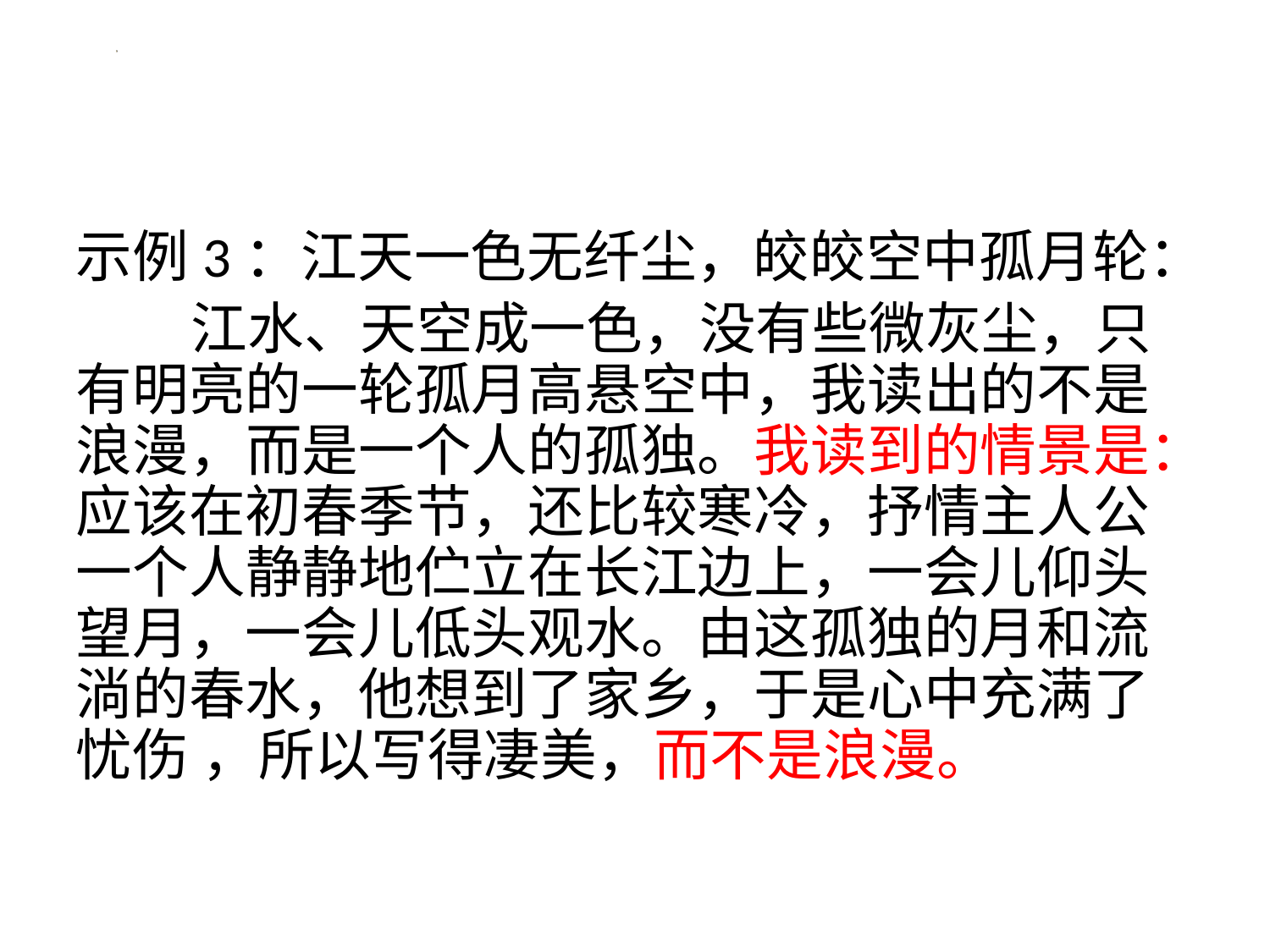

示例3：江天一色无纤尘，皎皎空中孤月轮：
        江水、天空成一色，没有些微灰尘，只有明亮的一轮孤月高悬空中，我读出的不是浪漫，而是一个人的孤独。我读到的情景是：应该在初春季节，还比较寒冷，抒情主人公一个人静静地伫立在长江边上，一会儿仰头望月，一会儿低头观水。由这孤独的月和流淌的春水，他想到了家乡，于是心中充满了忧伤 ，所以写得凄美，而不是浪漫。